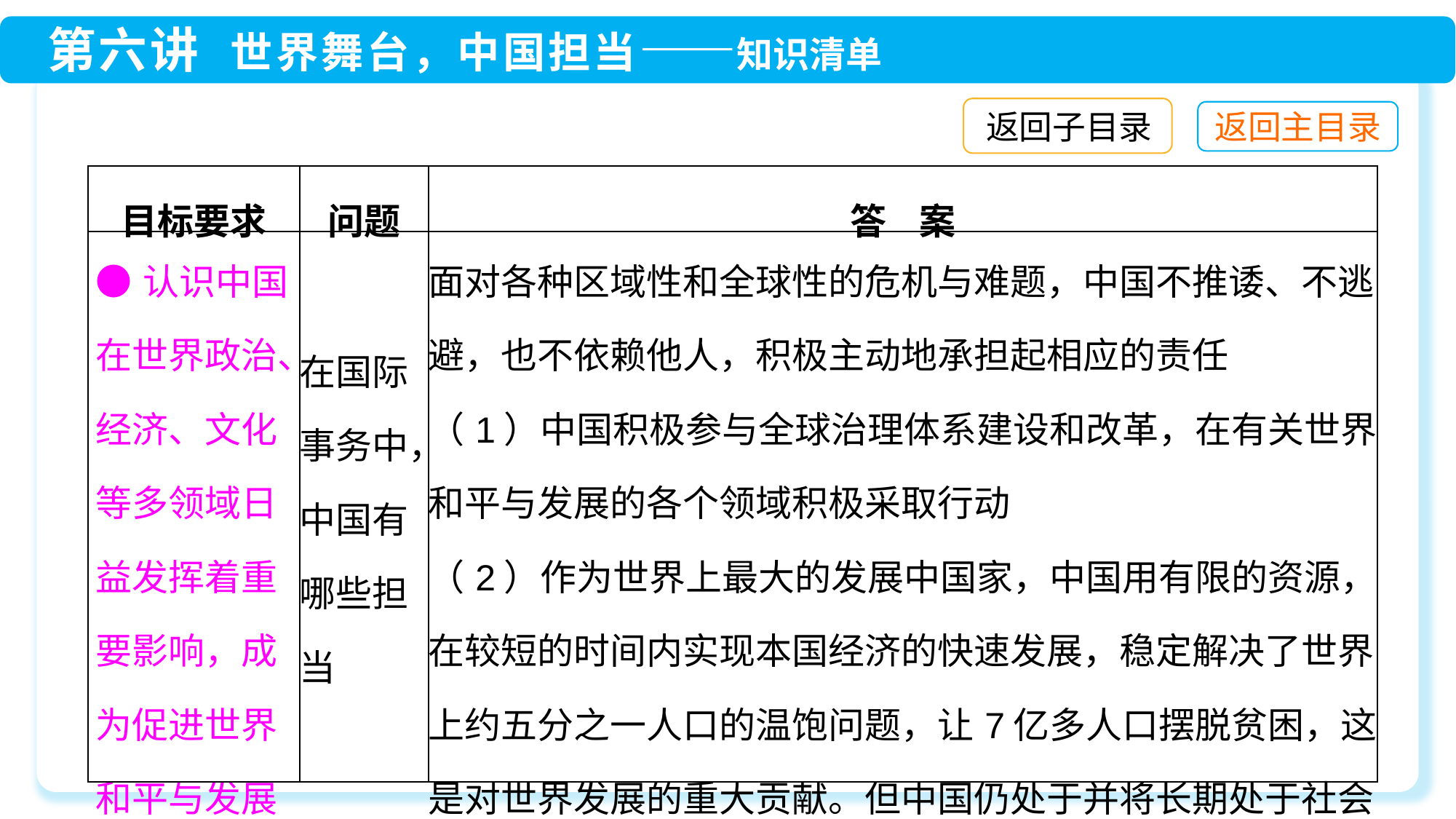

返回子目录
| 目标要求 | 问题 | 答 案 |
| --- | --- | --- |
| ●认识中国在世界政治、经济、文化等多领域日益发挥着重要影响，成为促进世界和平与发展的重要力量 | 在国际事务中，中国有哪些担当 | 面对各种区域性和全球性的危机与难题，中国不推诿、不逃避，也不依赖他人，积极主动地承担起相应的责任 （1）中国积极参与全球治理体系建设和改革，在有关世界和平与发展的各个领域积极采取行动 （2）作为世界上最大的发展中国家，中国用有限的资源，在较短的时间内实现本国经济的快速发展，稳定解决了世界上约五分之一人口的温饱问题，让7亿多人口摆脱贫困，这是对世界发展的重大贡献。但中国仍处于并将长期处于社会主义初级阶段的基本国情没有变，这需要我们全面深化 |